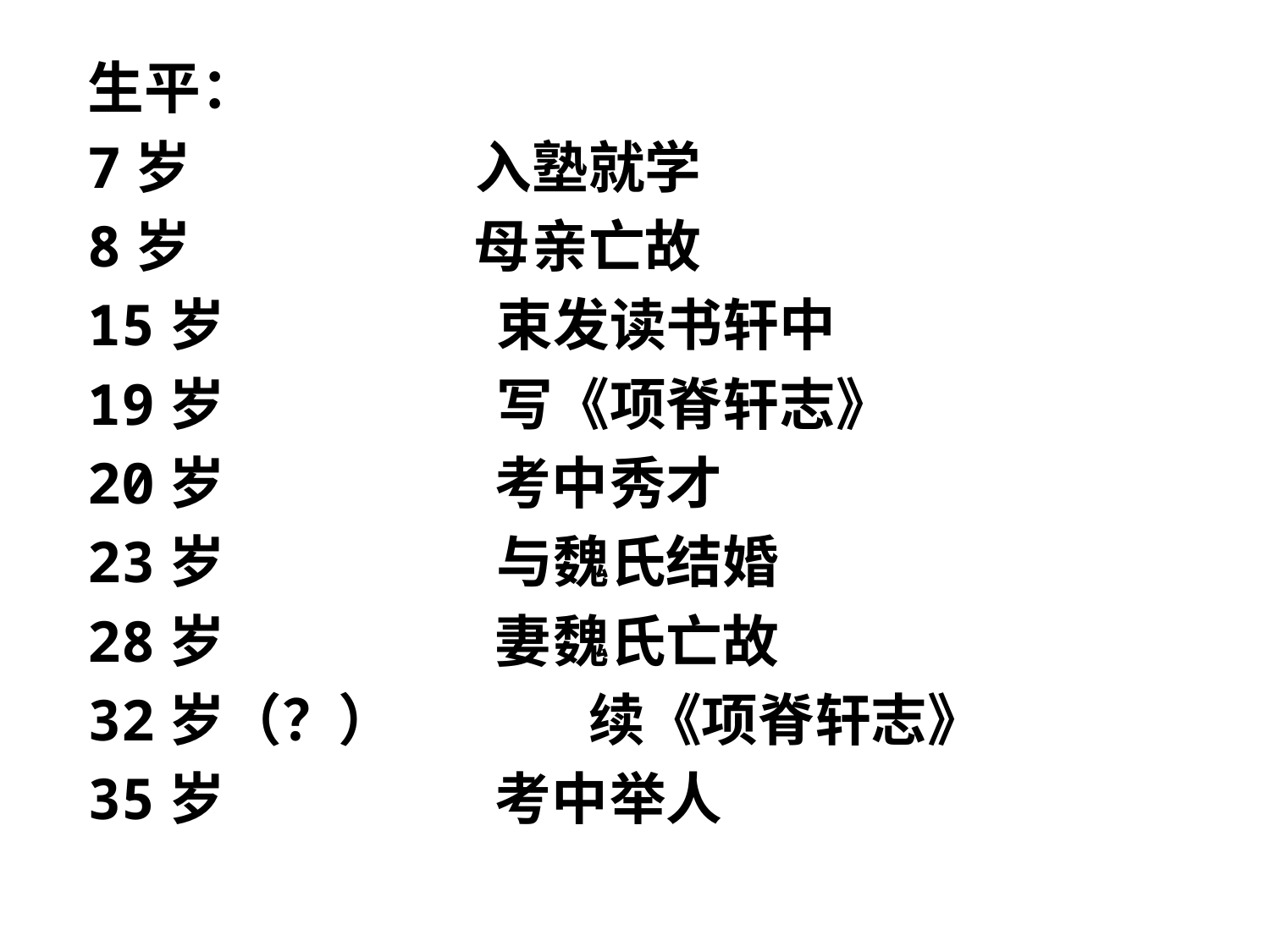

生平：
7岁                      入塾就学
8岁                      母亲亡故
15岁                     束发读书轩中
19岁                     写《项脊轩志》
20岁                     考中秀才
23岁                     与魏氏结婚
28岁                     妻魏氏亡故
32岁（？）               续《项脊轩志》
35岁                     考中举人